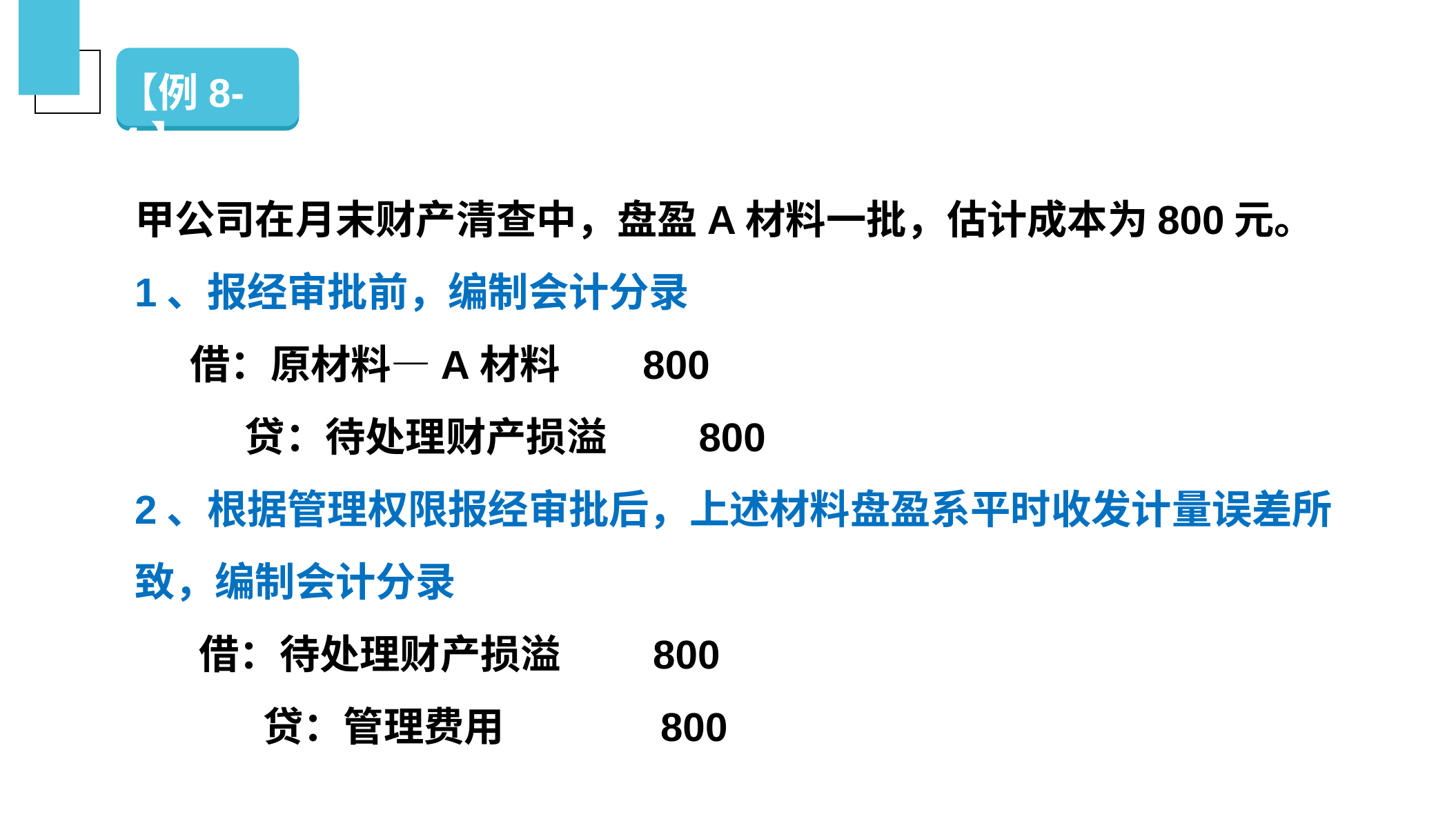

【例8-4】
（二）银行存款的清查
甲公司在月末财产清查中，盘盈A材料一批，估计成本为800元。
1、报经审批前，编制会计分录
     借：原材料—A材料        800
           贷：待处理财产损溢         800
2、根据管理权限报经审批后，上述材料盘盈系平时收发计量误差所致，编制会计分录
      借：待处理财产损溢         800
             贷：管理费用                800